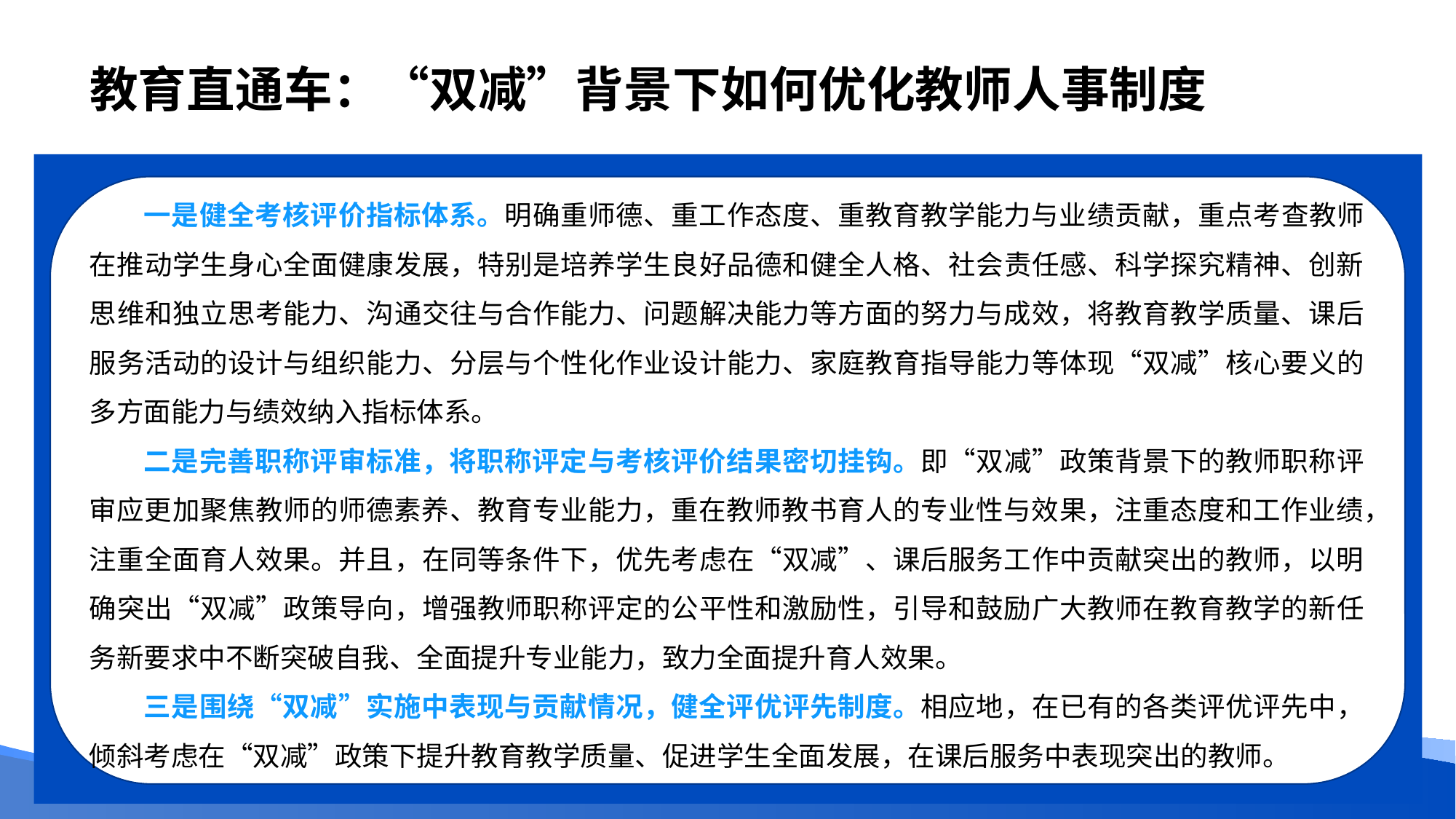

# 教育直通车：“双减”背景下如何优化教师人事制度

一是健全考核评价指标体系。明确重师德、重工作态度、重教育教学能力与业绩贡献，重点考查教师在推动学生身心全面健康发展，特别是培养学生良好品德和健全人格、社会责任感、科学探究精神、创新思维和独立思考能力、沟通交往与合作能力、问题解决能力等方面的努力与成效，将教育教学质量、课后服务活动的设计与组织能力、分层与个性化作业设计能力、家庭教育指导能力等体现“双减”核心要义的多方面能力与绩效纳入指标体系。
二是完善职称评审标准，将职称评定与考核评价结果密切挂钩。即“双减”政策背景下的教师职称评审应更加聚焦教师的师德素养、教育专业能力，重在教师教书育人的专业性与效果，注重态度和工作业绩，注重全面育人效果。并且，在同等条件下，优先考虑在“双减”、课后服务工作中贡献突出的教师，以明确突出“双减”政策导向，增强教师职称评定的公平性和激励性，引导和鼓励广大教师在教育教学的新任务新要求中不断突破自我、全面提升专业能力，致力全面提升育人效果。
三是围绕“双减”实施中表现与贡献情况，健全评优评先制度。相应地，在已有的各类评优评先中，倾斜考虑在“双减”政策下提升教育教学质量、促进学生全面发展，在课后服务中表现突出的教师。